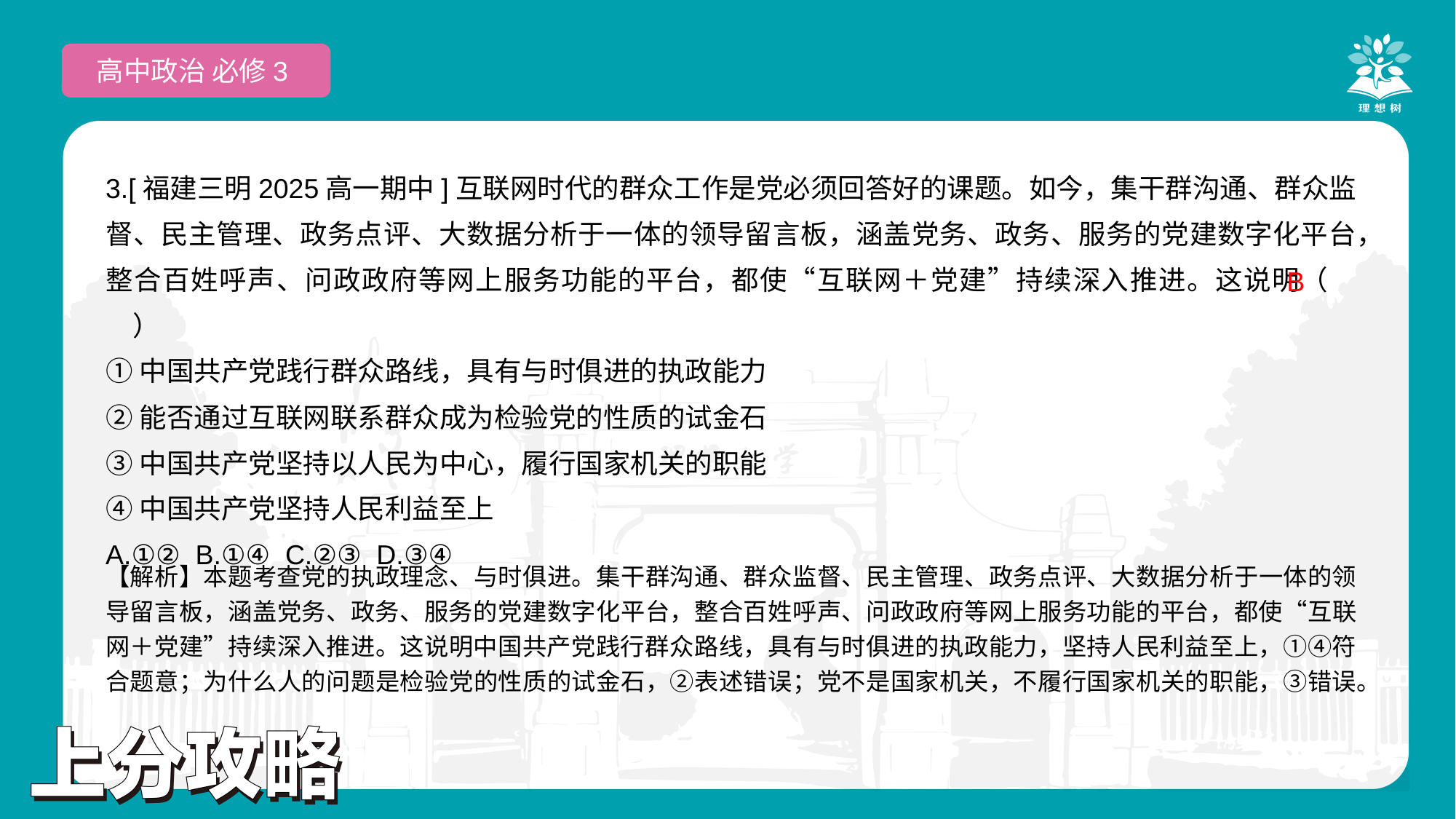

高中政治 必修3
3.[福建三明2025高一期中]互联网时代的群众工作是党必须回答好的课题。如今，集干群沟通、群众监督、民主管理、政务点评、大数据分析于一体的领导留言板，涵盖党务、政务、服务的党建数字化平台，整合百姓呼声、问政政府等网上服务功能的平台，都使“互联网＋党建”持续深入推进。这说明（　　）
①中国共产党践行群众路线，具有与时俱进的执政能力
②能否通过互联网联系群众成为检验党的性质的试金石
③中国共产党坚持以人民为中心，履行国家机关的职能
④中国共产党坚持人民利益至上
A.①②  B.①④  C.②③  D.③④
 B
【解析】本题考查党的执政理念、与时俱进。集干群沟通、群众监督、民主管理、政务点评、大数据分析于一体的领导留言板，涵盖党务、政务、服务的党建数字化平台，整合百姓呼声、问政政府等网上服务功能的平台，都使“互联网＋党建”持续深入推进。这说明中国共产党践行群众路线，具有与时俱进的执政能力，坚持人民利益至上，①④符合题意；为什么人的问题是检验党的性质的试金石，②表述错误；党不是国家机关，不履行国家机关的职能，③错误。